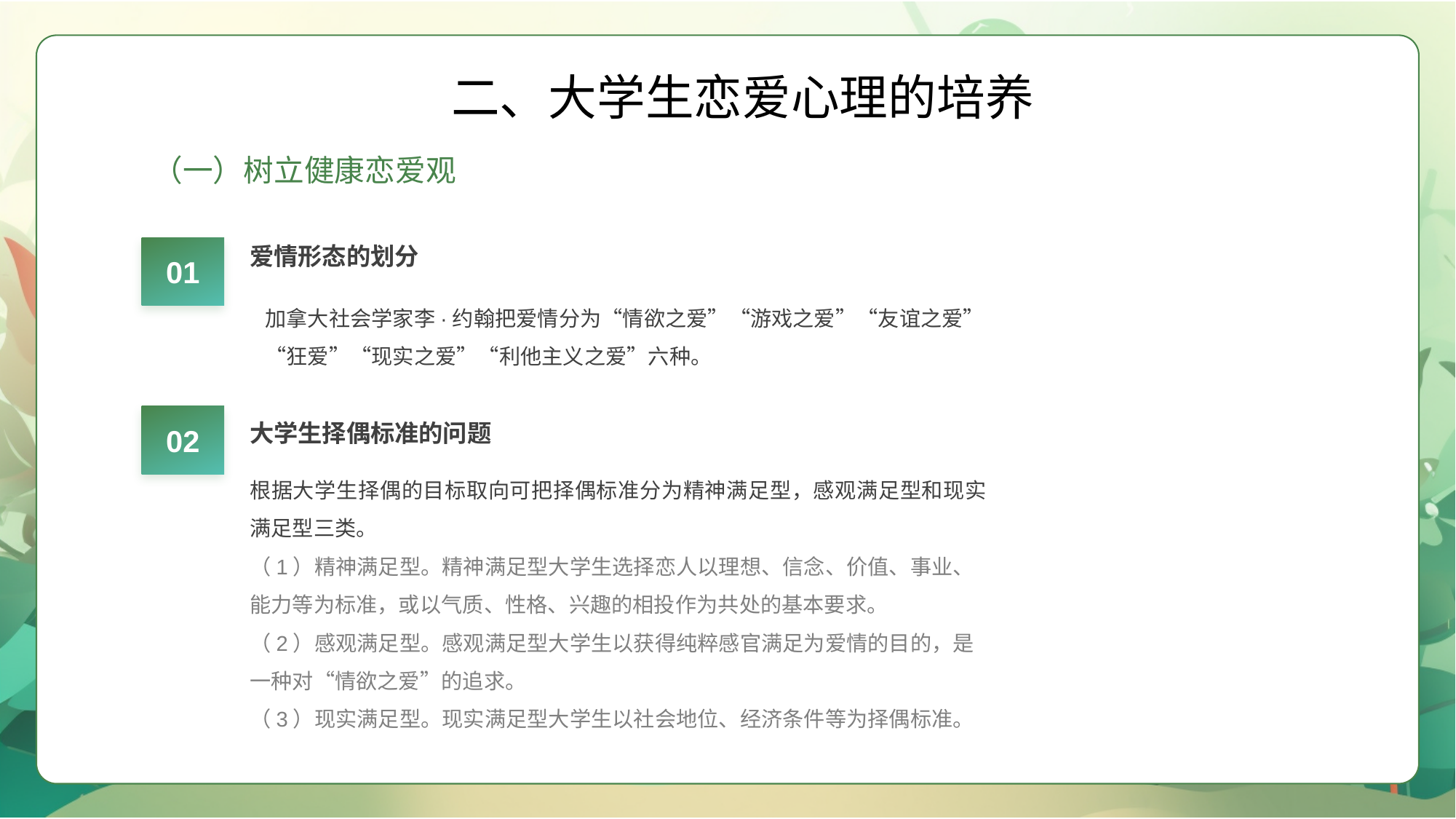

二、大学生恋爱心理的培养
（一）树立健康恋爱观
爱情形态的划分
01
大学生择偶标准的问题
根据大学生择偶的目标取向可把择偶标准分为精神满足型，感观满足型和现实满足型三类。
（1）精神满足型。精神满足型大学生选择恋人以理想、信念、价值、事业、能力等为标准，或以气质、性格、兴趣的相投作为共处的基本要求。
（2）感观满足型。感观满足型大学生以获得纯粹感官满足为爱情的目的，是一种对“情欲之爱”的追求。
（3）现实满足型。现实满足型大学生以社会地位、经济条件等为择偶标准。

02
加拿大社会学家李·约翰把爱情分为“情欲之爱”“游戏之爱”“友谊之爱”“狂爱”“现实之爱”“利他主义之爱”六种。